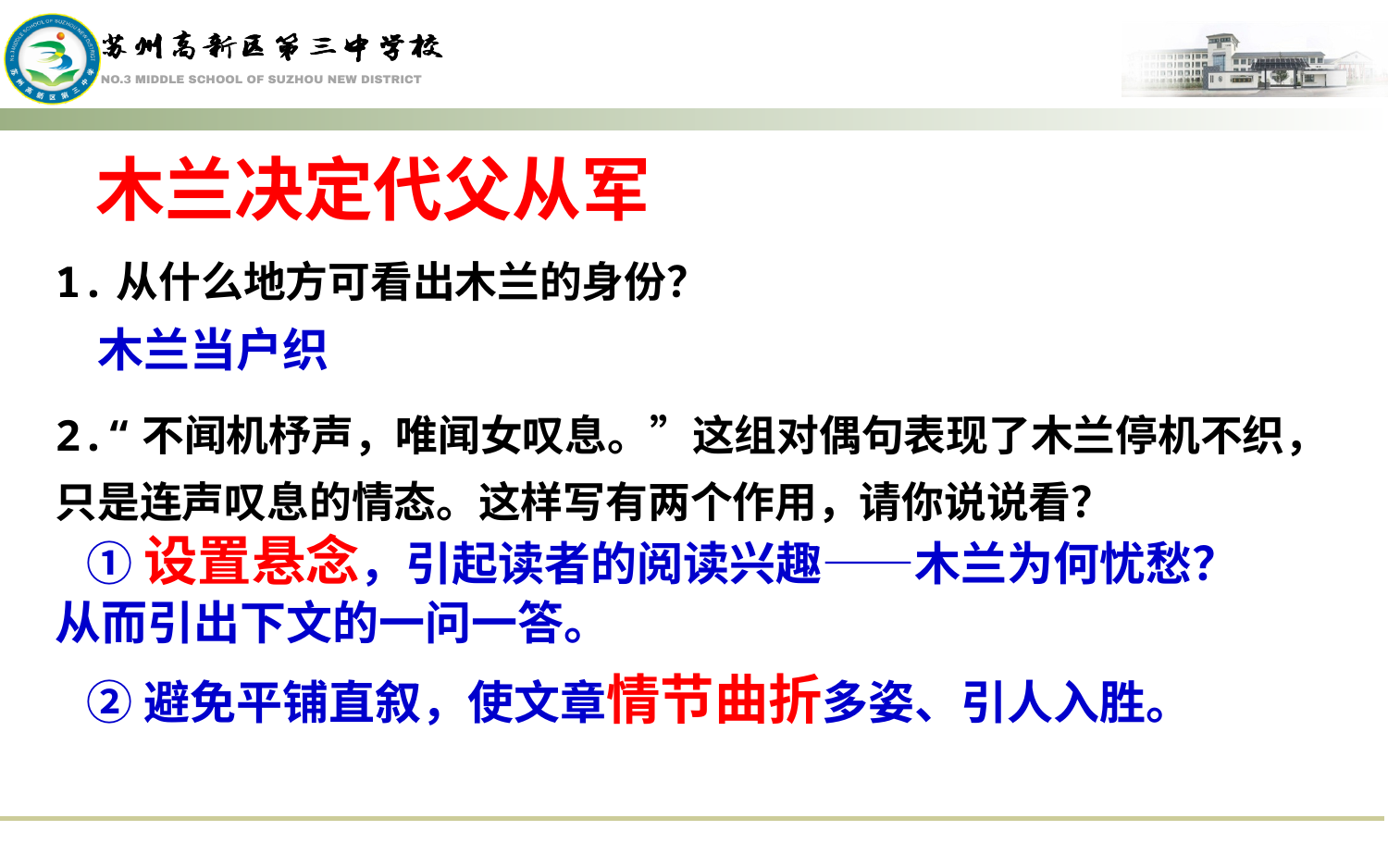

木兰决定代父从军
1.从什么地方可看出木兰的身份？
   木兰当户织
2.“不闻机杼声，唯闻女叹息。”这组对偶句表现了木兰停机不织，只是连声叹息的情态。这样写有两个作用，请你说说看？
   ①设置悬念，引起读者的阅读兴趣——木兰为何忧愁？从而引出下文的一问一答。
   ②避免平铺直叙，使文章情节曲折多姿、引人入胜。